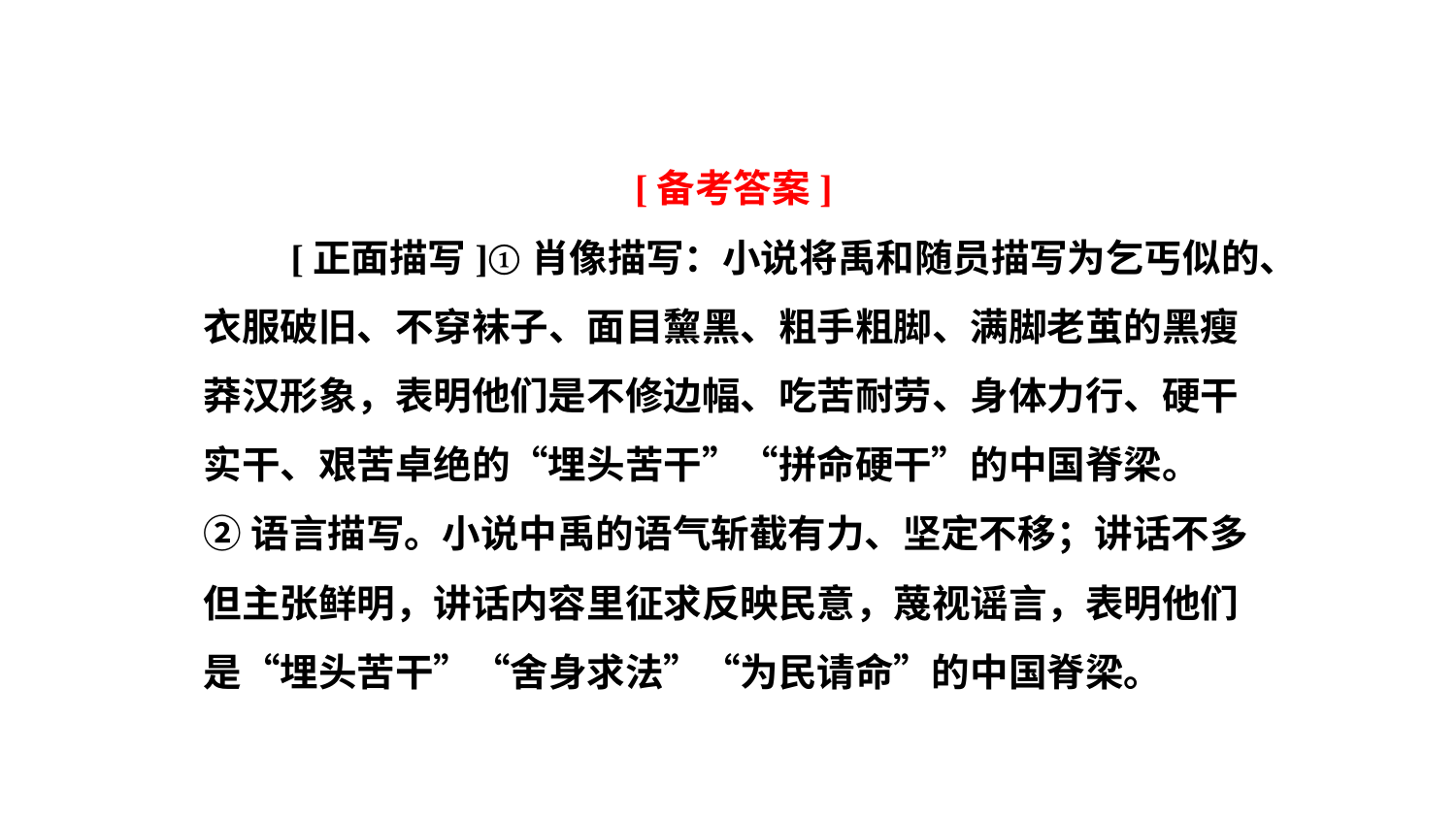

[备考答案]
         [正面描写]①肖像描写：小说将禹和随员描写为乞丐似的、衣服破旧、不穿袜子、面目黧黑、粗手粗脚、满脚老茧的黑瘦莽汉形象，表明他们是不修边幅、吃苦耐劳、身体力行、硬干实干、艰苦卓绝的“埋头苦干”“拼命硬干”的中国脊梁。
②语言描写。小说中禹的语气斩截有力、坚定不移；讲话不多但主张鲜明，讲话内容里征求反映民意，蔑视谣言，表明他们是“埋头苦干”“舍身求法”“为民请命”的中国脊梁。